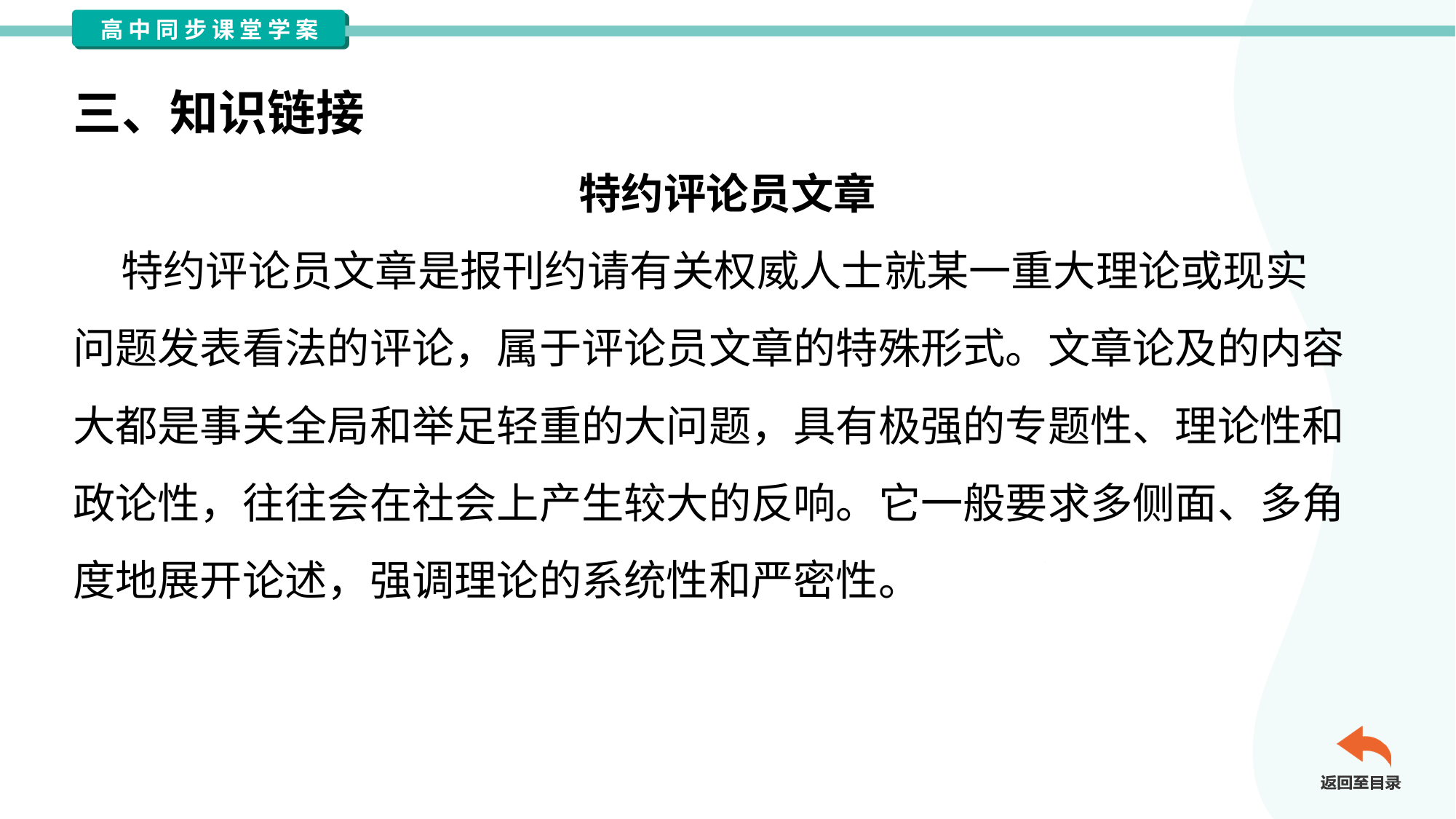

三、知识链接
特约评论员文章
    特约评论员文章是报刊约请有关权威人士就某一重大理论或现实
问题发表看法的评论，属于评论员文章的特殊形式。文章论及的内容
大都是事关全局和举足轻重的大问题，具有极强的专题性、理论性和
政论性，往往会在社会上产生较大的反响。它一般要求多侧面、多角
度地展开论述，强调理论的系统性和严密性。